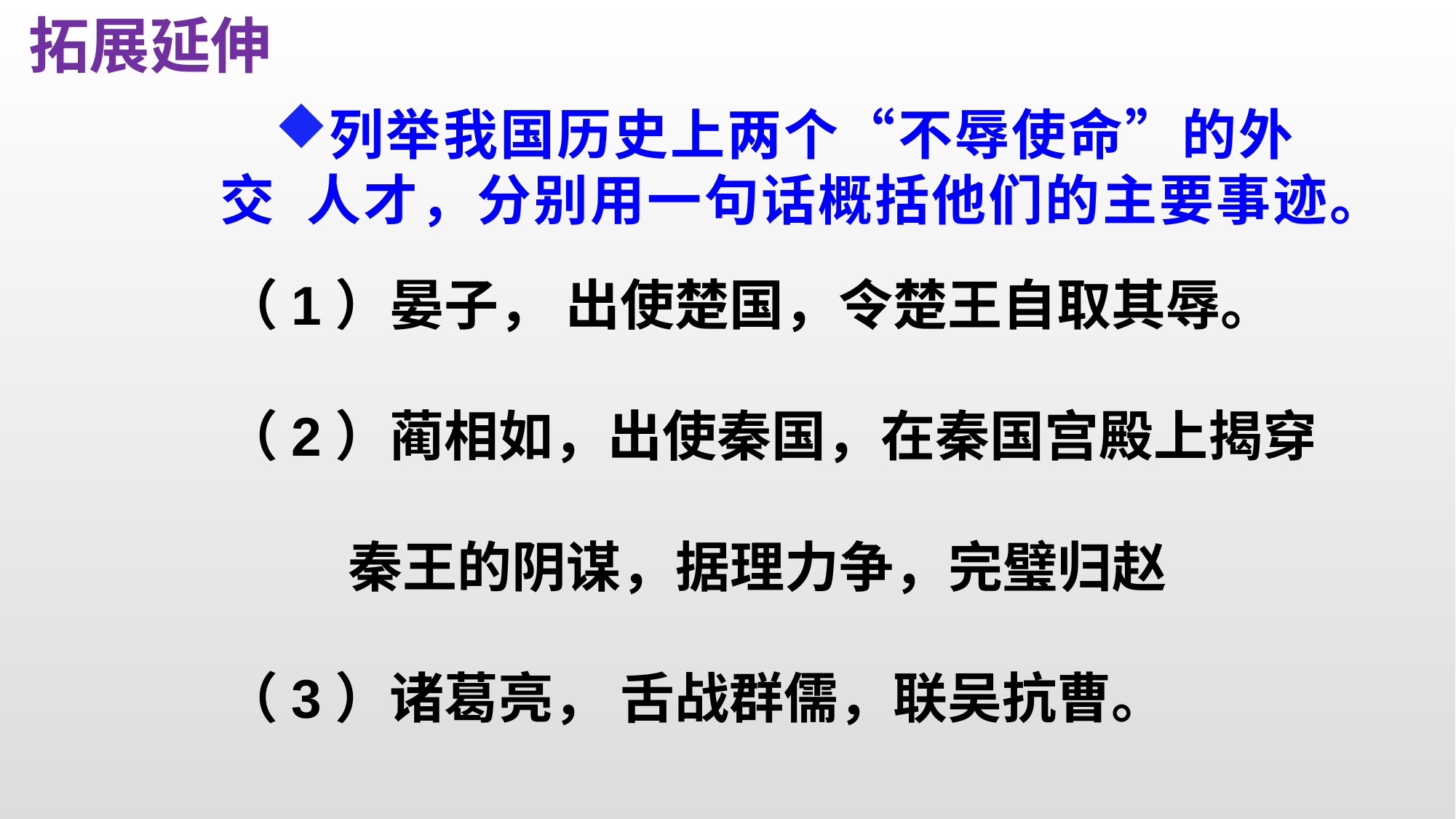

拓展延伸
列举我国历史上两个“不辱使命”的外交  人才，分别用一句话概括他们的主要事迹。

（1）晏子， 出使楚国，令楚王自取其辱。

（2）蔺相如，出使秦国，在秦国宫殿上揭穿
         秦王的阴谋，据理力争，完璧归赵

（3）诸葛亮， 舌战群儒，联吴抗曹。